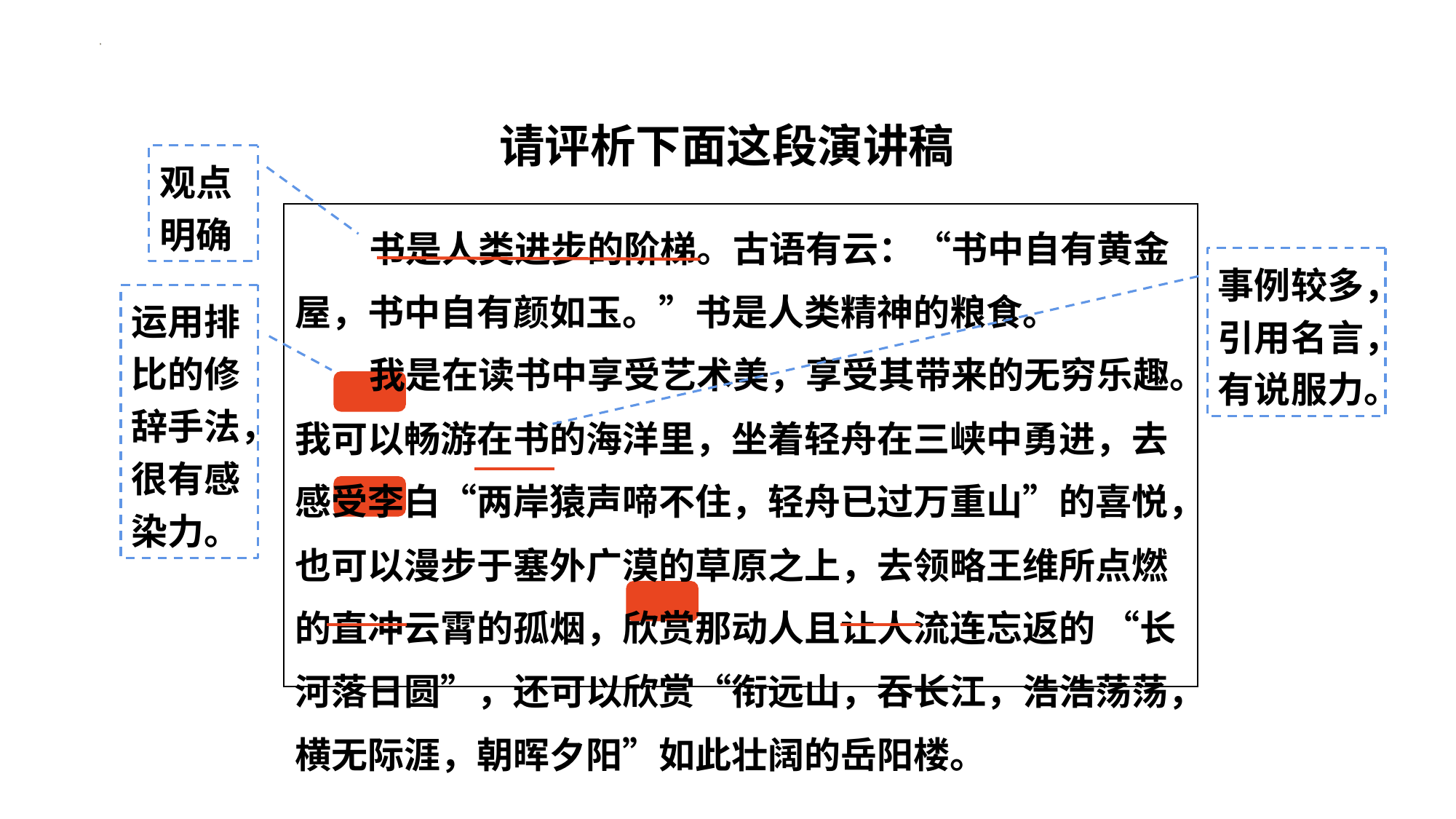

请评析下面这段演讲稿
观点明确
| 书是人类进步的阶梯。古语有云：“书中自有黄金屋，书中自有颜如玉。”书是人类精神的粮食。 我是在读书中享受艺术美，享受其带来的无穷乐趣。我可以畅游在书的海洋里，坐着轻舟在三峡中勇进，去感受李白“两岸猿声啼不住，轻舟已过万重山”的喜悦，也可以漫步于塞外广漠的草原之上，去领略王维所点燃的直冲云霄的孤烟，欣赏那动人且让人流连忘返的 “长河落日圆”，还可以欣赏“衔远山，吞长江，浩浩荡荡，横无际涯，朝晖夕阳”如此壮阔的岳阳楼。 |
| --- |
事例较多，引用名言，有说服力。
运用排比的修辞手法，很有感染力。